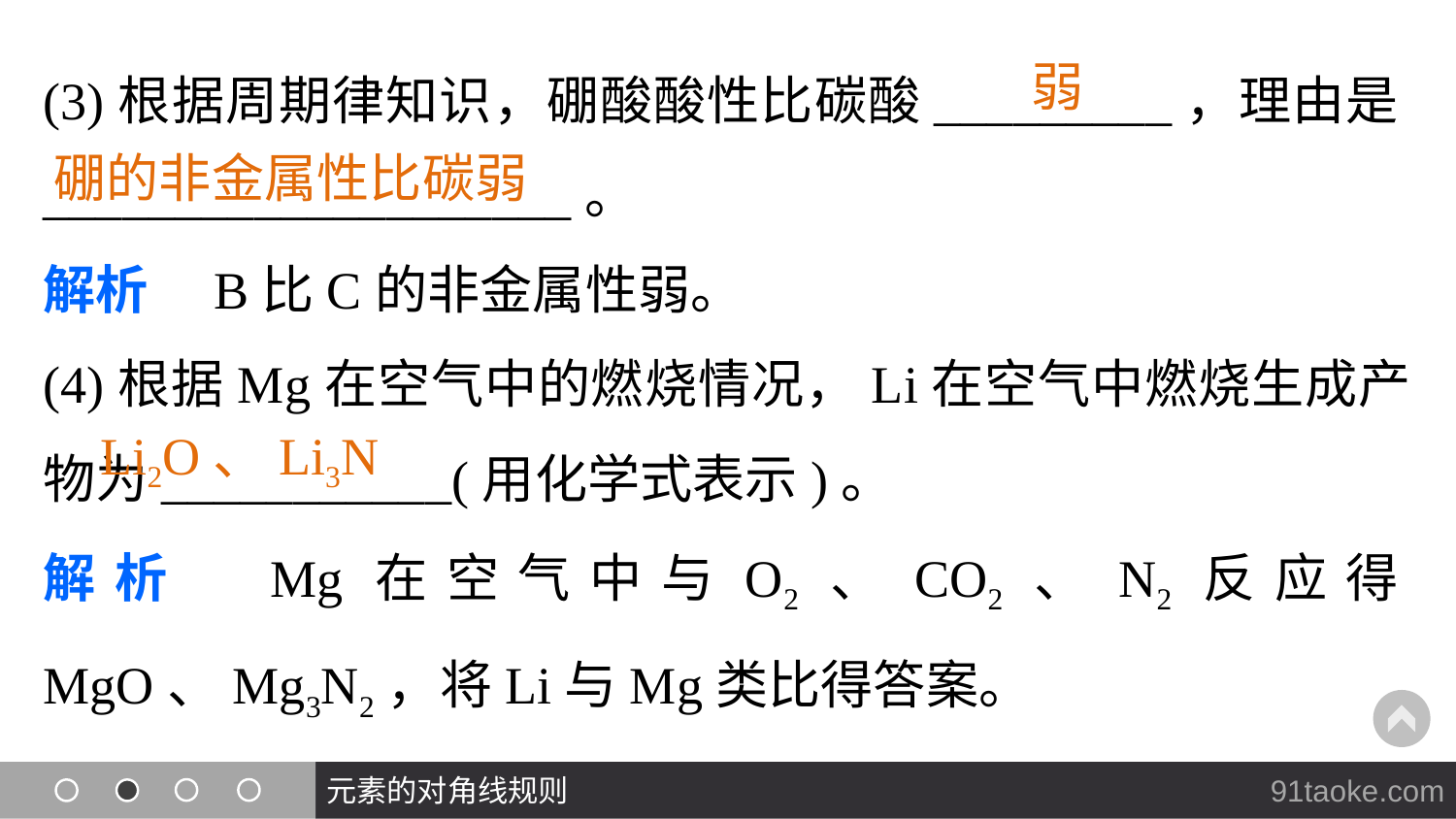

(3)根据周期律知识，硼酸酸性比碳酸_________，理由是____________________。
解析　B比C的非金属性弱。
(4)根据Mg在空气中的燃烧情况，Li在空气中燃烧生成产物为___________(用化学式表示)。
解析　Mg在空气中与O2、CO2、N2反应得MgO、Mg3N2，将Li与Mg类比得答案。
弱
硼的非金属性比碳弱
Li2O、Li3N